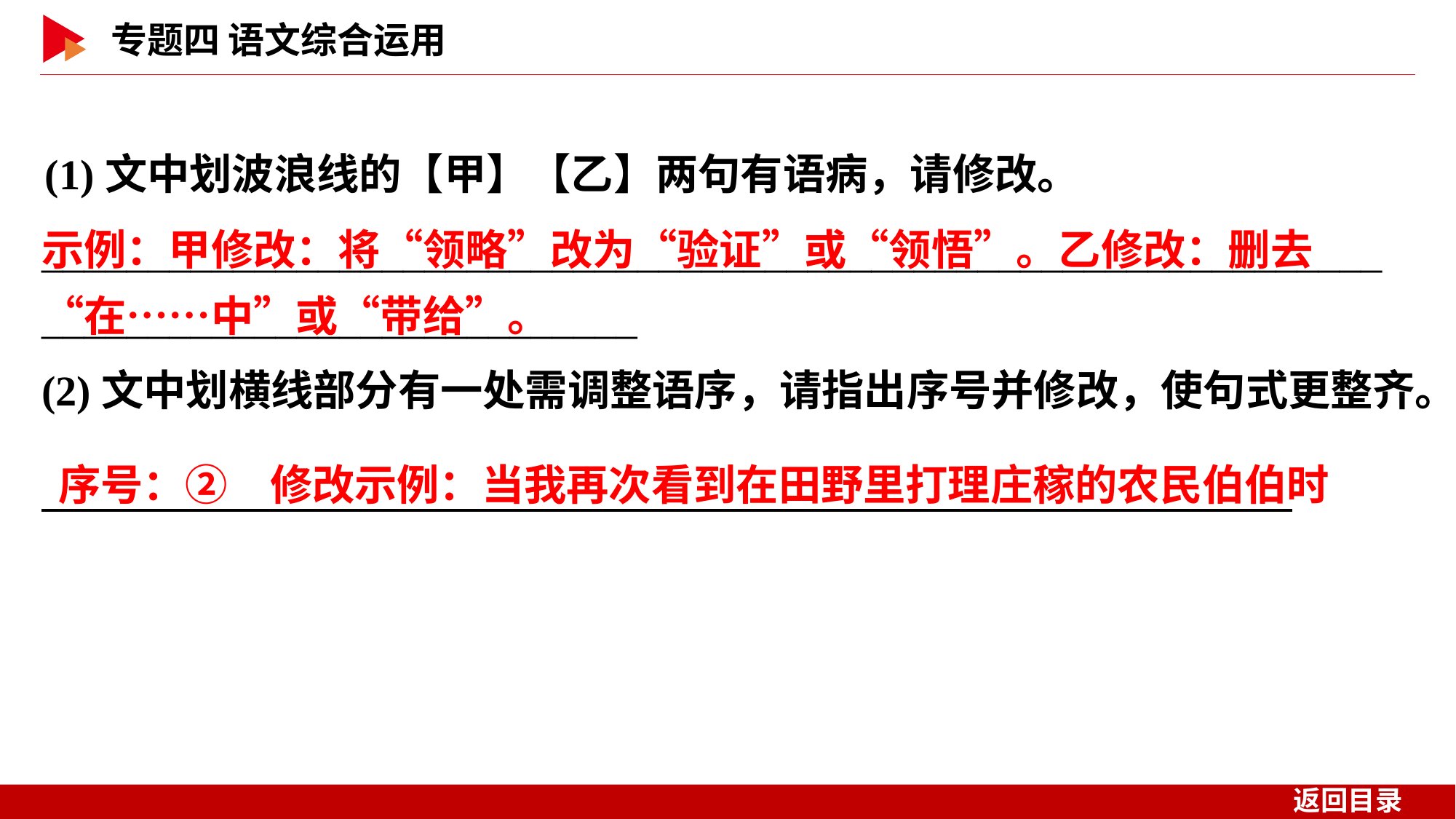

(1)文中划波浪线的【甲】【乙】两句有语病，请修改。
示例：甲修改：将“领略”改为“验证”或“领悟”。乙修改：删去“在……中”或“带给”。
___________________________________________________________________________________________
(2)文中划横线部分有一处需调整语序，请指出序号并修改，使句式更整齐。
序号：②　修改示例：当我再次看到在田野里打理庄稼的农民伯伯时